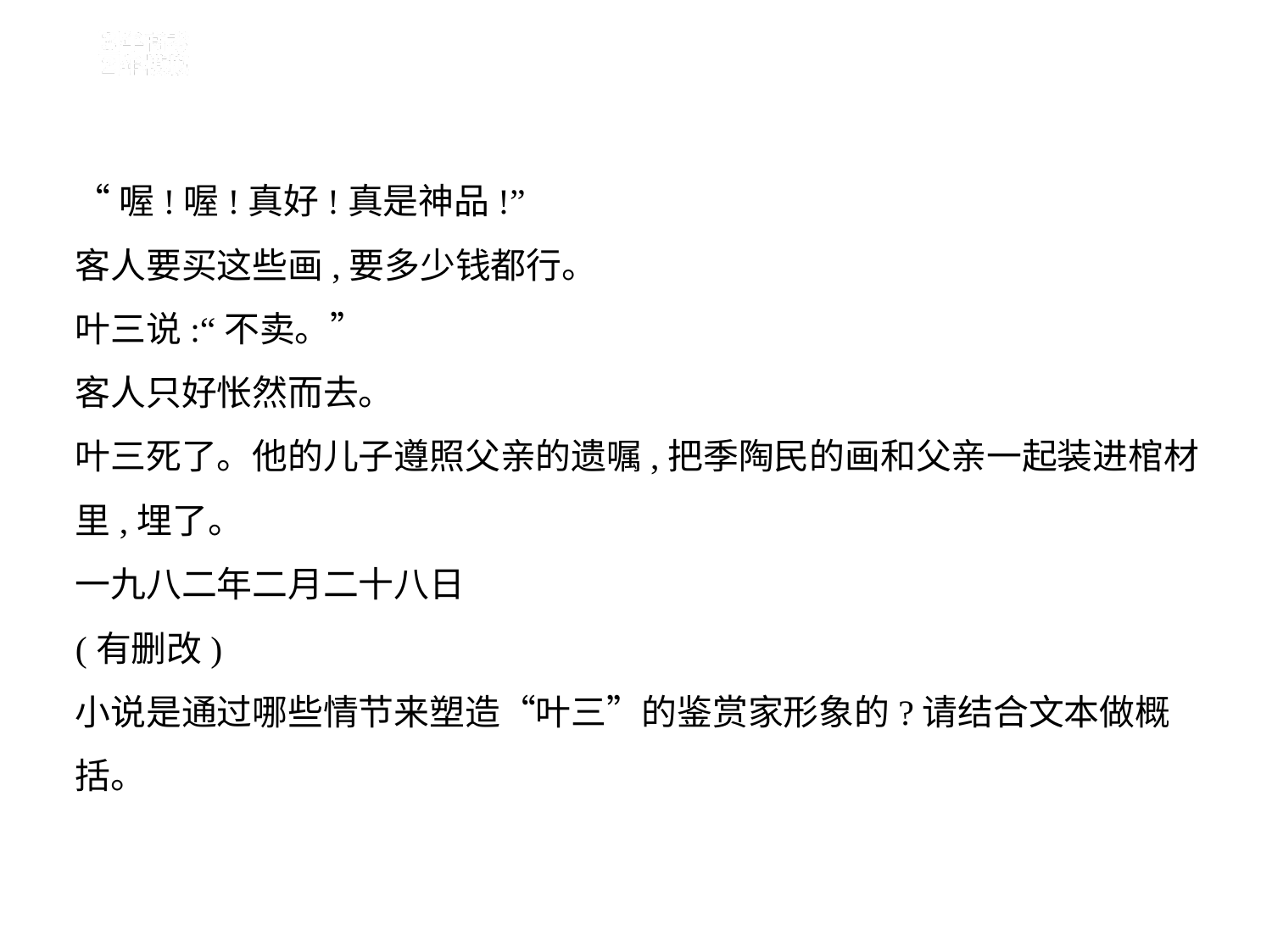

“喔!喔!真好!真是神品!”
客人要买这些画,要多少钱都行。
叶三说:“不卖。”
客人只好怅然而去。
叶三死了。他的儿子遵照父亲的遗嘱,把季陶民的画和父亲一起装进棺材
里,埋了。
一九八二年二月二十八日
(有删改)
小说是通过哪些情节来塑造“叶三”的鉴赏家形象的?请结合文本做概
括。